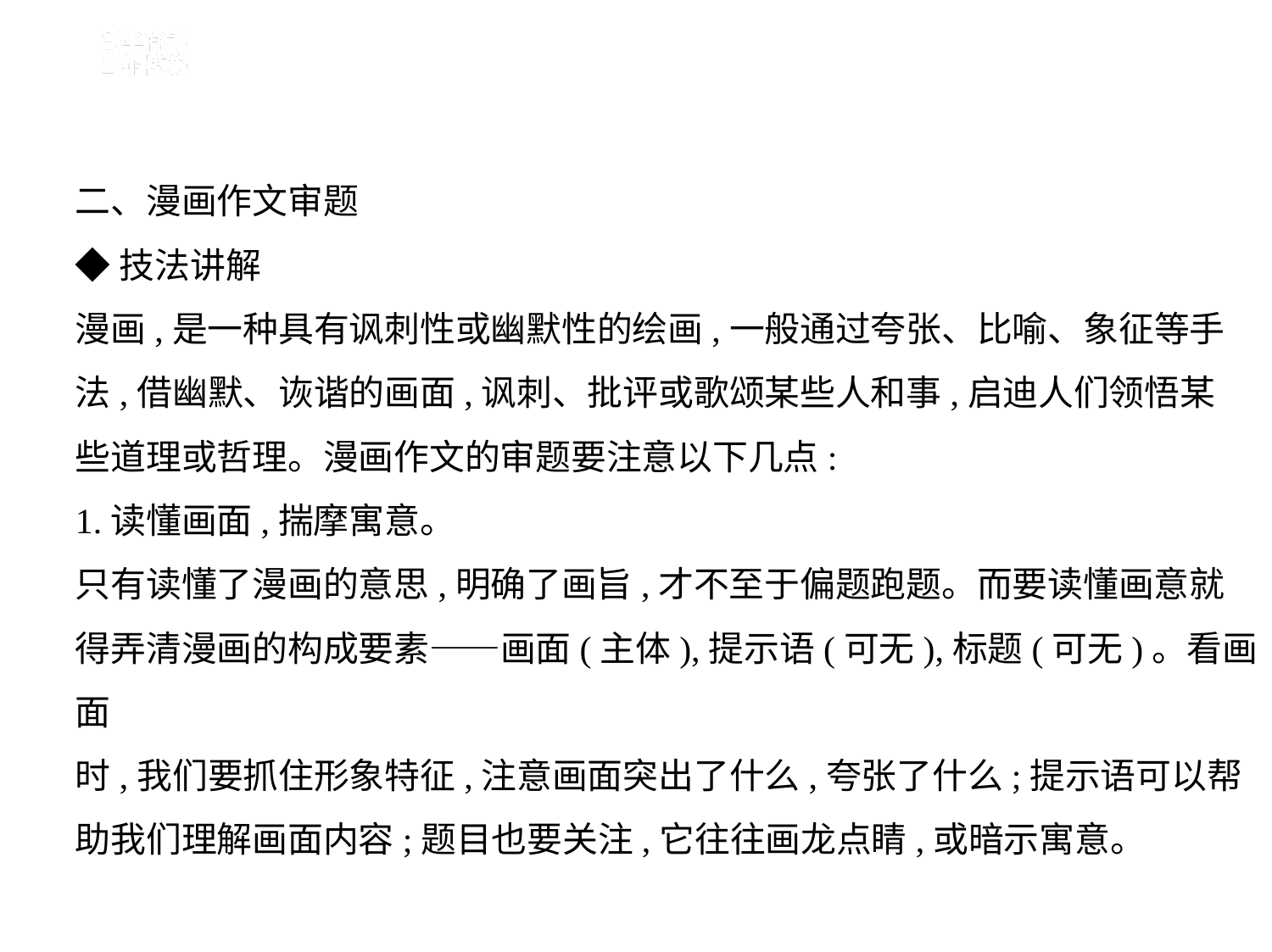

二、漫画作文审题
◆技法讲解
漫画,是一种具有讽刺性或幽默性的绘画,一般通过夸张、比喻、象征等手
法,借幽默、诙谐的画面,讽刺、批评或歌颂某些人和事,启迪人们领悟某
些道理或哲理。漫画作文的审题要注意以下几点:
1.读懂画面,揣摩寓意。
只有读懂了漫画的意思,明确了画旨,才不至于偏题跑题。而要读懂画意就
得弄清漫画的构成要素——画面(主体),提示语(可无),标题(可无)。看画面
时,我们要抓住形象特征,注意画面突出了什么,夸张了什么;提示语可以帮
助我们理解画面内容;题目也要关注,它往往画龙点睛,或暗示寓意。